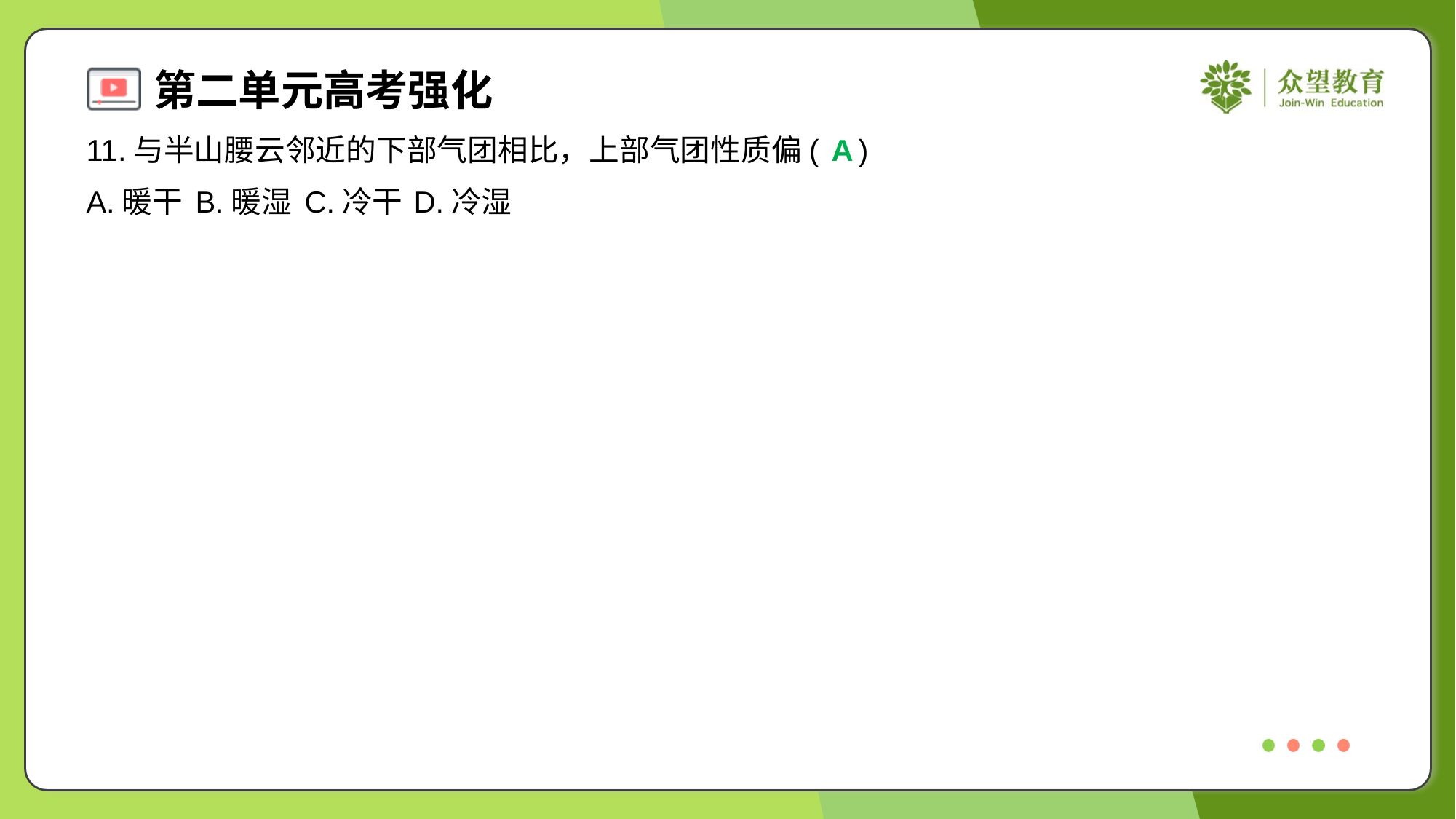

11.与半山腰云邻近的下部气团相比，上部气团性质偏(     )
A
A.暖干	B.暖湿	C.冷干	D.冷湿